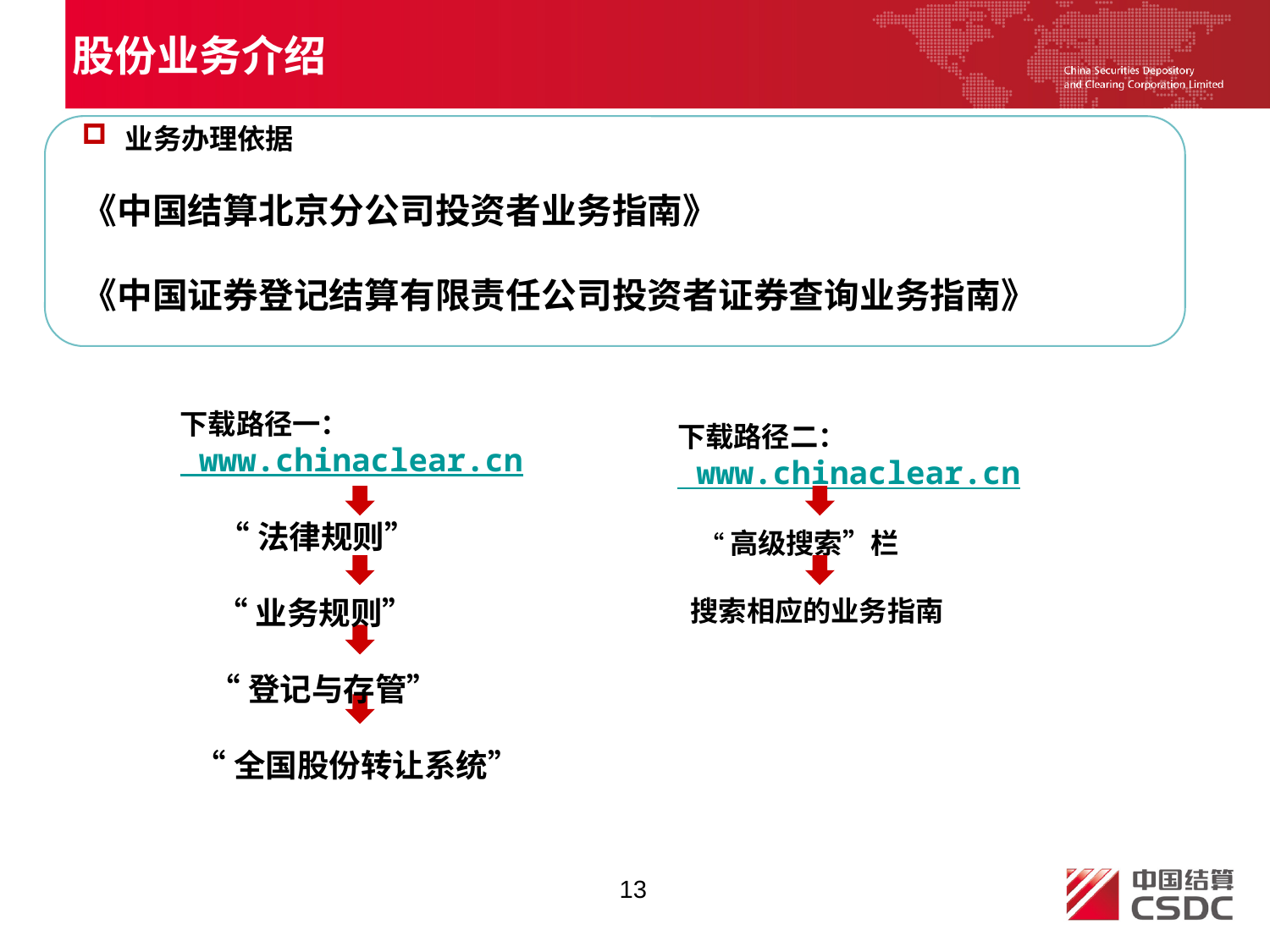

股份业务介绍
 业务办理依据

《中国结算北京分公司投资者业务指南》

《中国证券登记结算有限责任公司投资者证券查询业务指南》

下载路径一：
 www.chinaclear.cn

      “法律规则”

     “业务规则”

    “登记与存管”

  “全国股份转让系统”
下载路径二：
 www.chinaclear.cn

    “高级搜索”栏

 搜索相应的业务指南

13